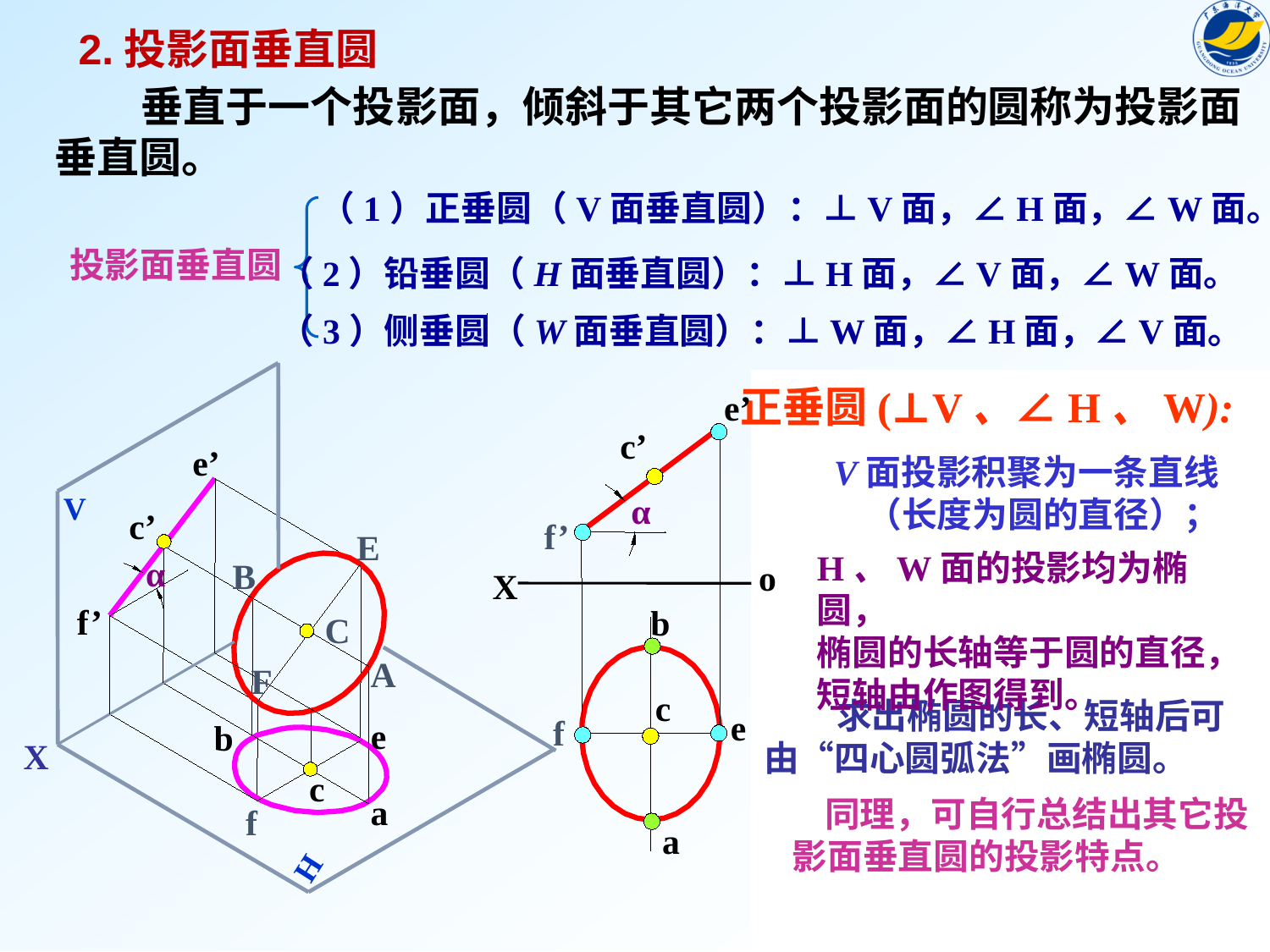

2.投影面垂直圆
        垂直于一个投影面，倾斜于其它两个投影面的圆称为投影面垂直圆。
（1）正垂圆（V面垂直圆）：⊥V面，∠H面，∠W面。

投影面垂直圆
（2）铅垂圆（H面垂直圆）：⊥H面，∠V面，∠W面。
（3）侧垂圆（W面垂直圆）：⊥W面，∠H面，∠V面。

e’

V

c’
E

α

B

f’

C

A

F

e
b

X

c

a
f
H

正垂圆(⊥V、∠H、W):
e’

c’

V面投影积聚为一条直线
   （长度为圆的直径）；
α

f’

H、W面的投影均为椭圆，
椭圆的长轴等于圆的直径，
短轴由作图得到。
o
X

b

c

        求出椭圆的长、短轴后可由“四心圆弧法”画椭圆。
e

f

   同理，可自行总结出其它投
影面垂直圆的投影特点。
a